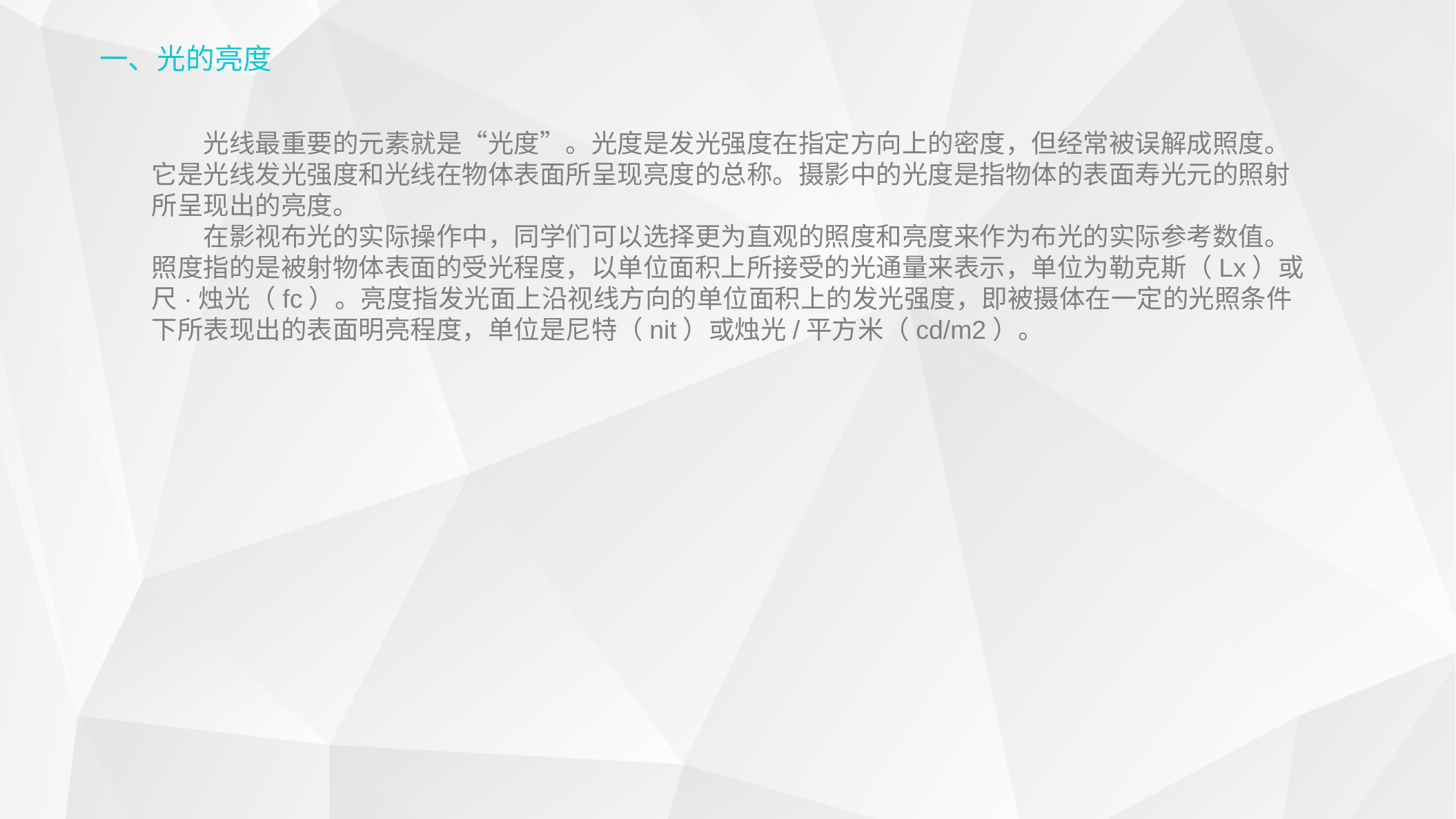

一、光的亮度
光线最重要的元素就是“光度”。光度是发光强度在指定方向上的密度，但经常被误解成照度。它是光线发光强度和光线在物体表面所呈现亮度的总称。摄影中的光度是指物体的表面寿光元的照射所呈现出的亮度。
在影视布光的实际操作中，同学们可以选择更为直观的照度和亮度来作为布光的实际参考数值。照度指的是被射物体表面的受光程度，以单位面积上所接受的光通量来表示，单位为勒克斯（Lx）或尺·烛光（fc）。亮度指发光面上沿视线方向的单位面积上的发光强度，即被摄体在一定的光照条件下所表现出的表面明亮程度，单位是尼特（nit）或烛光/平方米（cd/m2）。